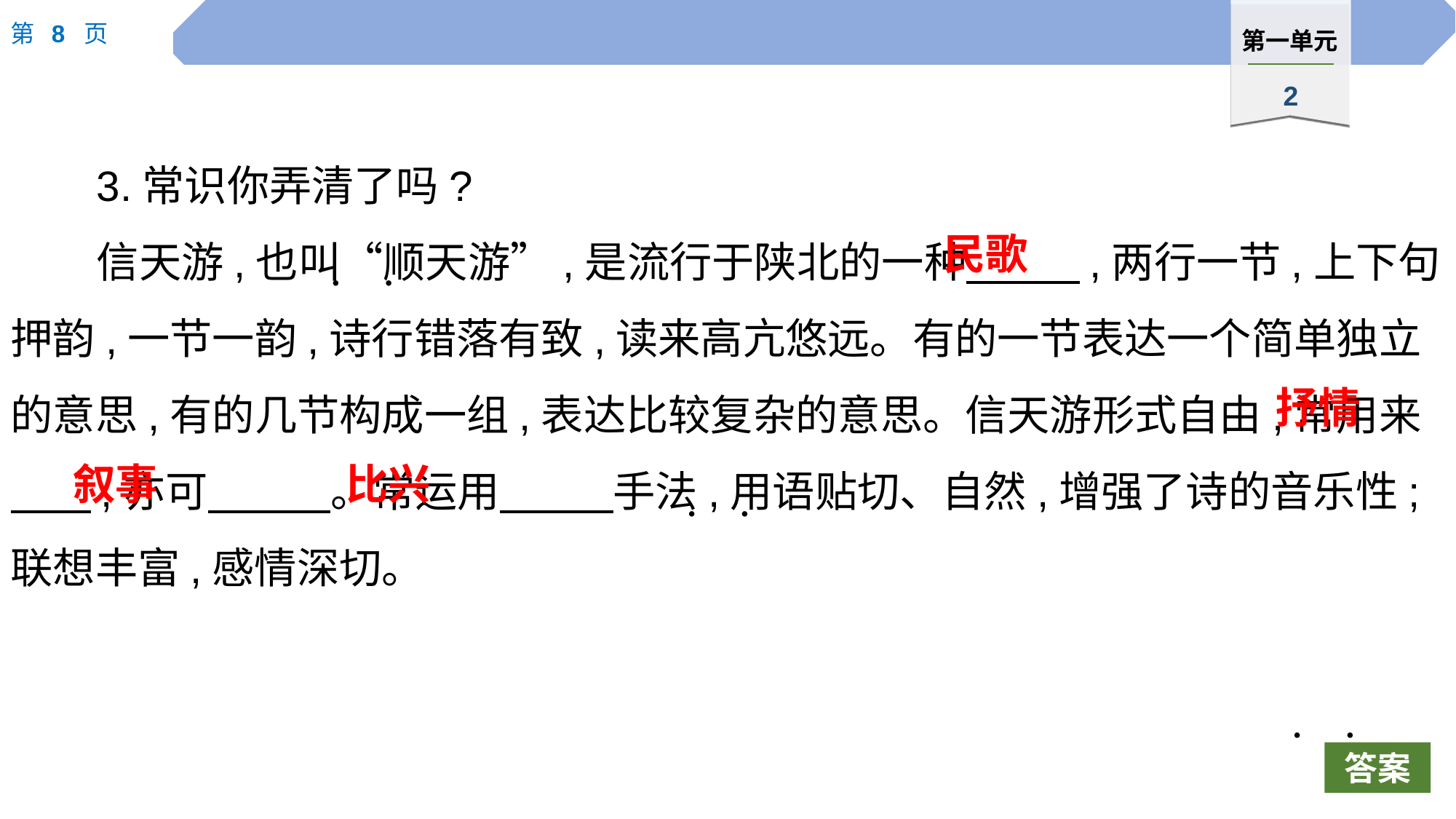

3.常识你弄清了吗?
信天游,也叫“顺天游”,是流行于陕北的一种　   　,两行一节,上下句押韵,一节一韵,诗行错落有致,读来高亢悠远。有的一节表达一个简单独立的意思,有的几节构成一组,表达比较复杂的意思。信天游形式自由,常用来　    ,亦可　    　。常运用　   　手法,用语贴切、自然,增强了诗的音乐性;联想丰富,感情深切。
民歌
·     ·
抒情
叙事
比兴
·     ·
·     ·
答案